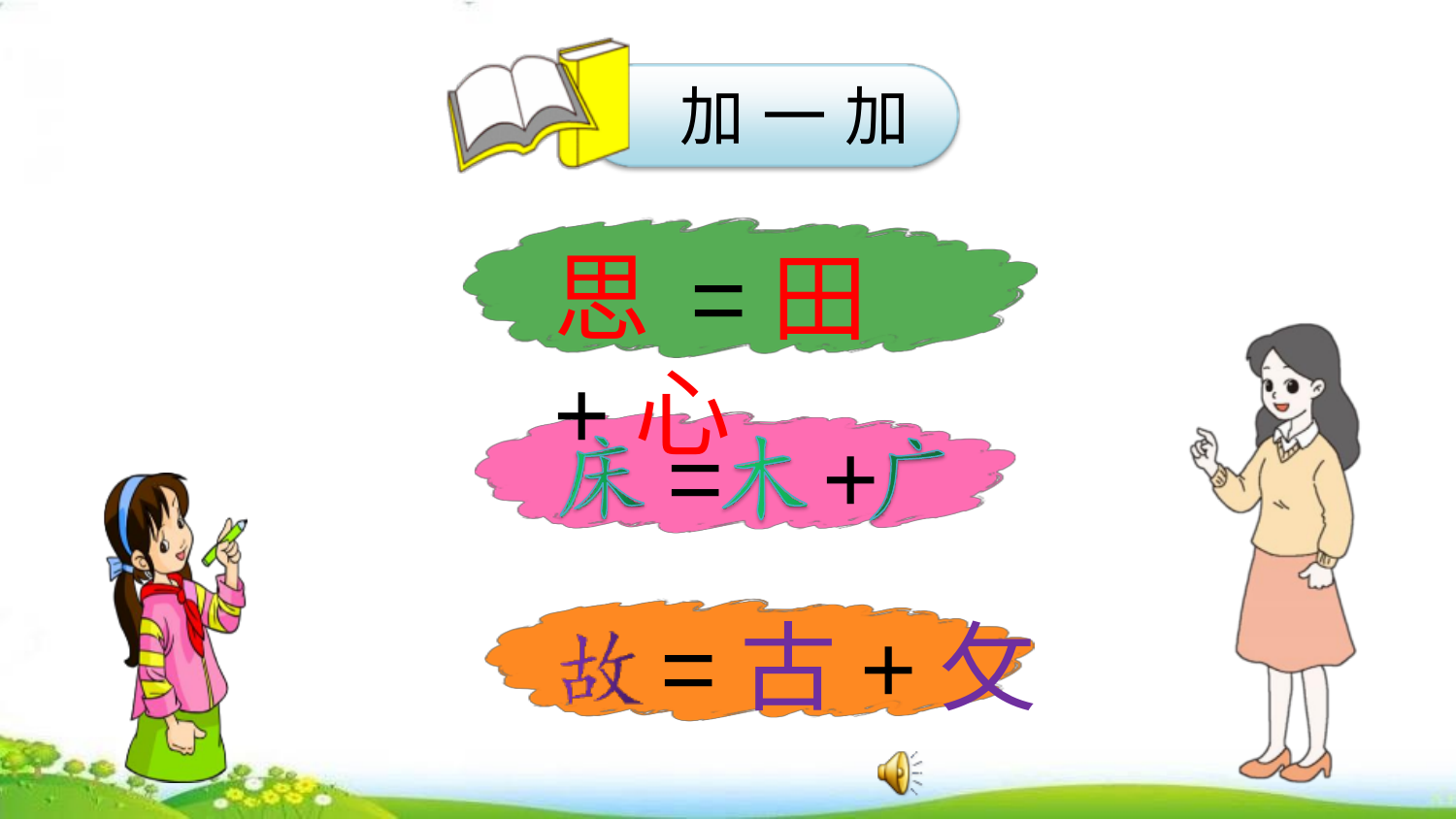

加 一 加

# 思=田+心

=	+
=古+攵